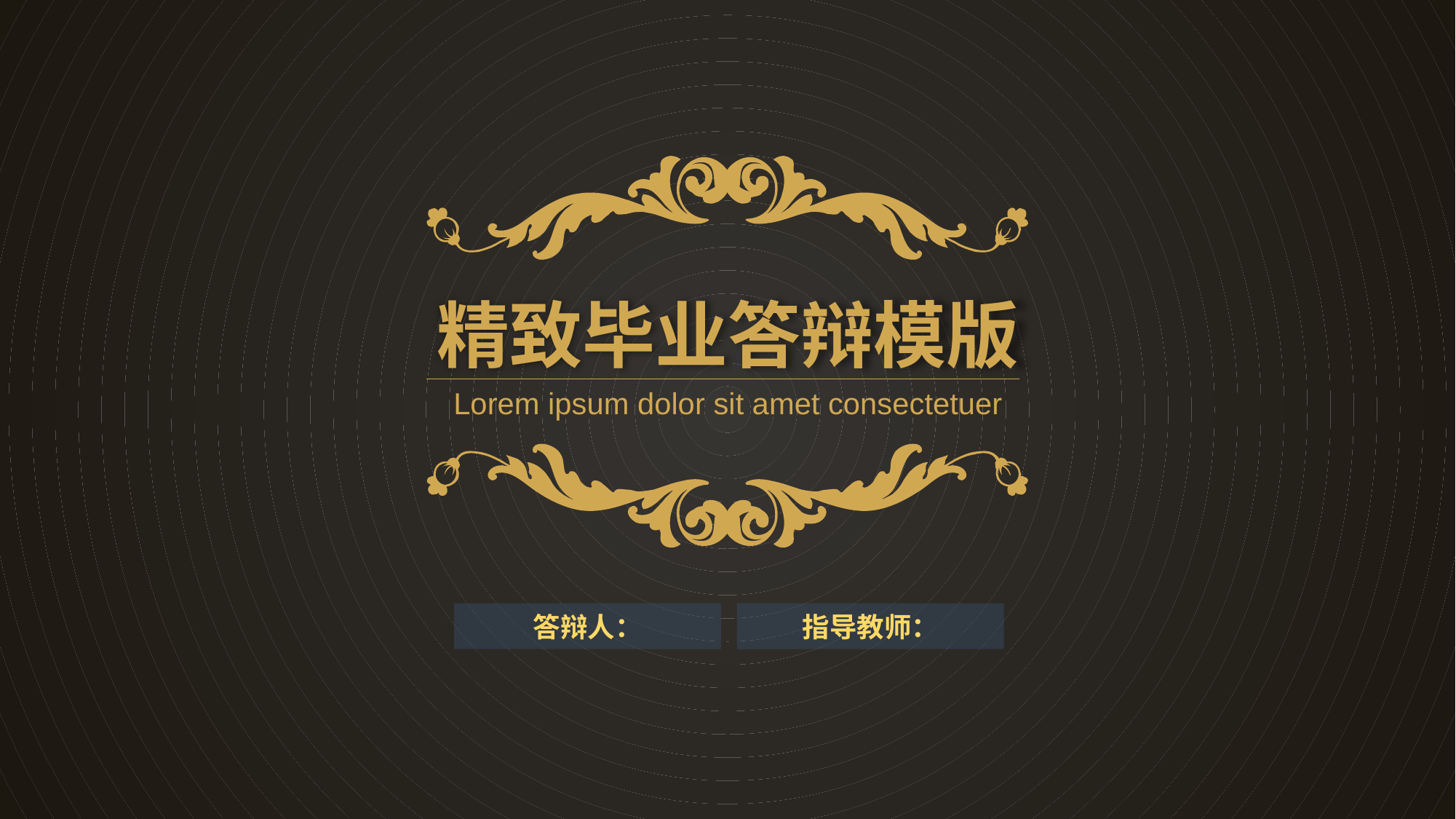

精致毕业答辩模版
Lorem ipsum dolor sit amet consectetuer
答辩人：
指导教师：